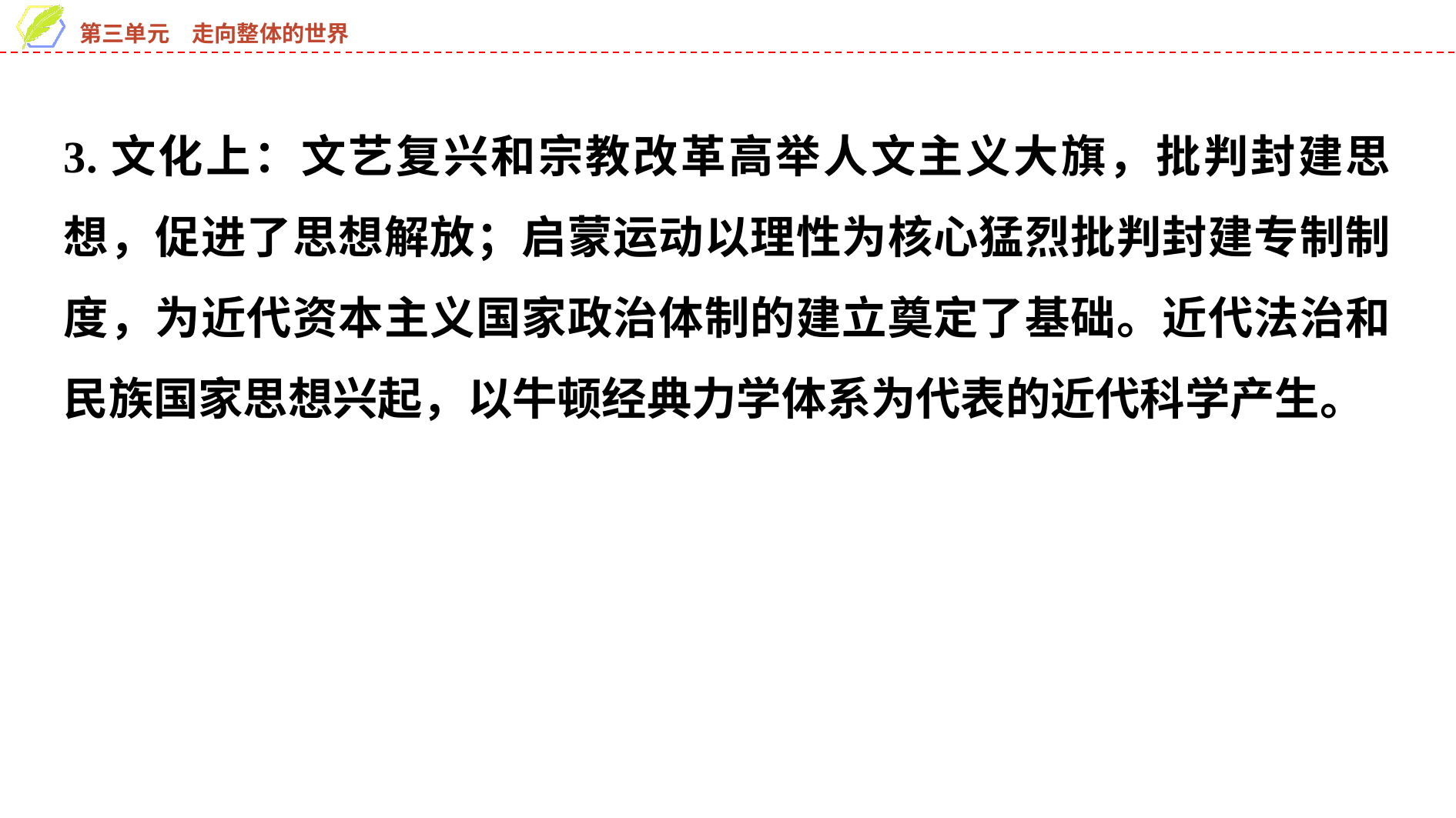

3.文化上：文艺复兴和宗教改革高举人文主义大旗，批判封建思想，促进了思想解放；启蒙运动以理性为核心猛烈批判封建专制制度，为近代资本主义国家政治体制的建立奠定了基础。近代法治和民族国家思想兴起，以牛顿经典力学体系为代表的近代科学产生。